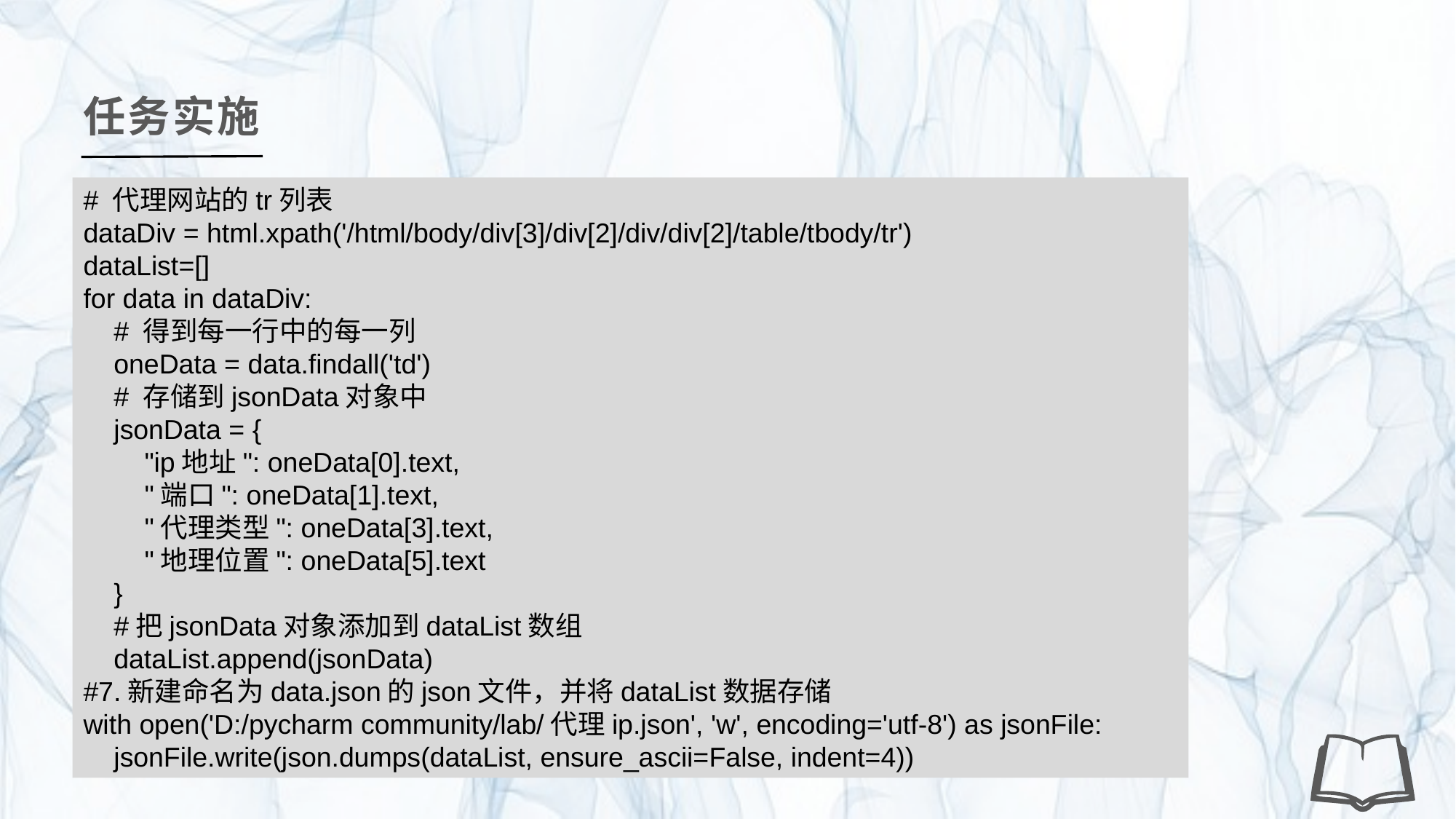

任务实施
# 代理网站的tr列表
dataDiv = html.xpath('/html/body/div[3]/div[2]/div/div[2]/table/tbody/tr')
dataList=[]
for data in dataDiv:
    # 得到每一行中的每一列
    oneData = data.findall('td')
    # 存储到jsonData对象中
    jsonData = {
        "ip地址": oneData[0].text,
        "端口": oneData[1].text,
        "代理类型": oneData[3].text,
        "地理位置": oneData[5].text
    }
    #把jsonData对象添加到dataList数组
    dataList.append(jsonData)
#7.新建命名为data.json的json文件，并将dataList数据存储
with open('D:/pycharm community/lab/代理ip.json', 'w', encoding='utf-8') as jsonFile:
    jsonFile.write(json.dumps(dataList, ensure_ascii=False, indent=4))

31